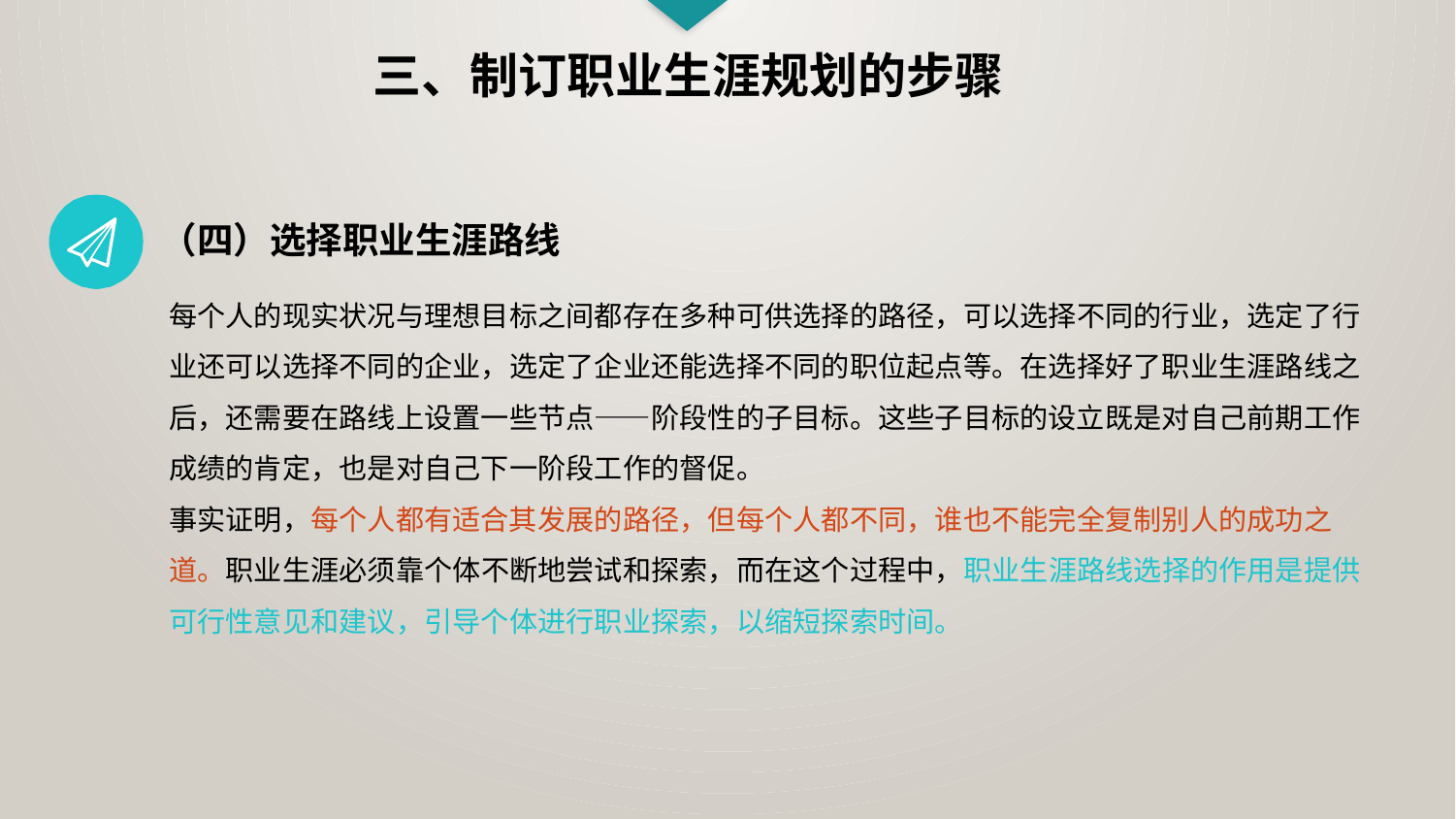

三、制订职业生涯规划的步骤

（四）选择职业生涯路线

每个人的现实状况与理想目标之间都存在多种可供选择的路径，可以选择不同的行业，选定了行业还可以选择不同的企业，选定了企业还能选择不同的职位起点等。在选择好了职业生涯路线之后，还需要在路线上设置一些节点——阶段性的子目标。这些子目标的设立既是对自己前期工作成绩的肯定，也是对自己下一阶段工作的督促。
事实证明，每个人都有适合其发展的路径，但每个人都不同，谁也不能完全复制别人的成功之道。职业生涯必须靠个体不断地尝试和探索，而在这个过程中，职业生涯路线选择的作用是提供可行性意见和建议，引导个体进行职业探索，以缩短探索时间。
31